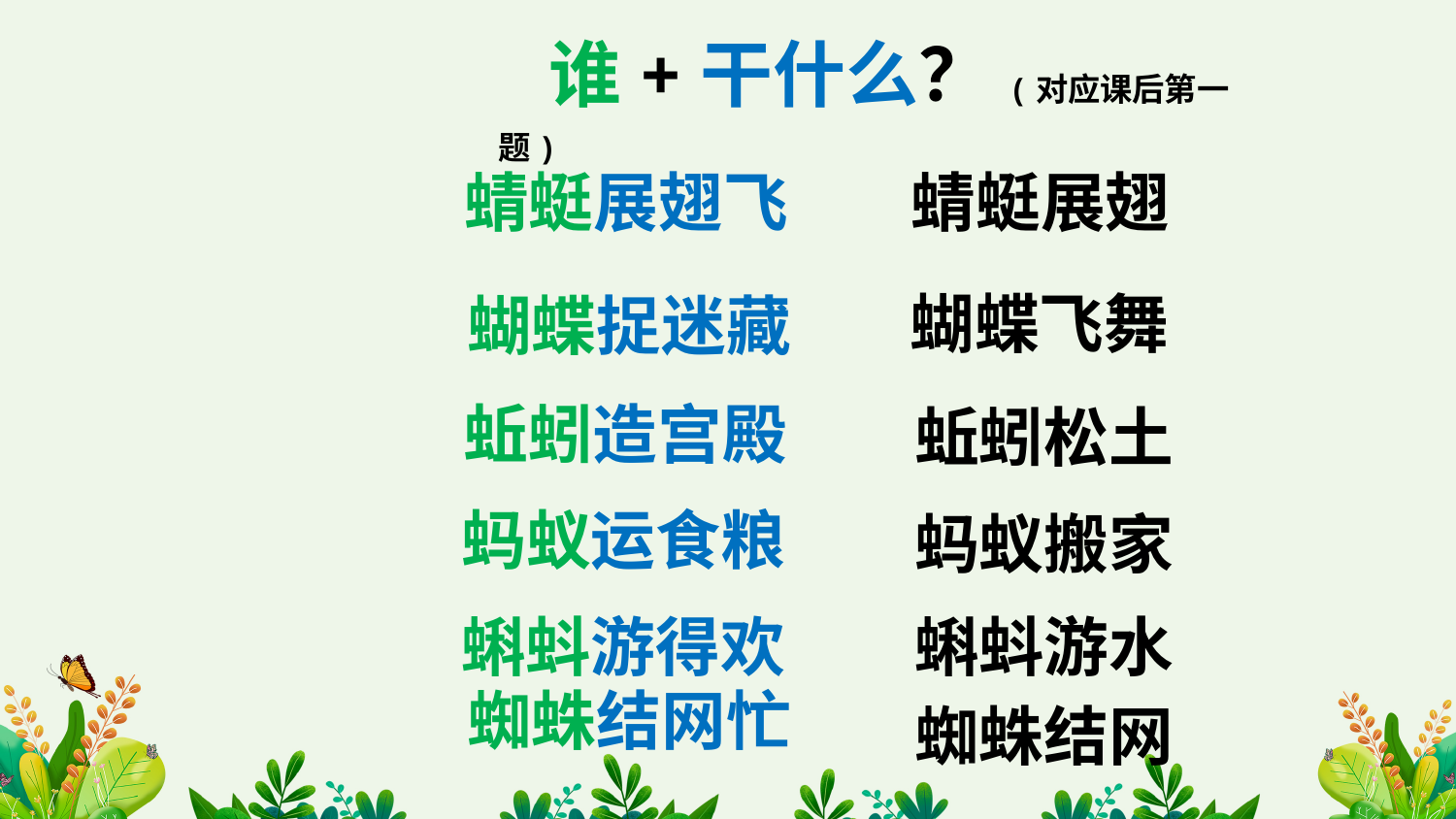

谁+干什么？(对应课后第一题)
蜻蜓展翅飞
蜻蜓展翅
蝴蝶飞舞
蝴蝶捉迷藏
蚯蚓造宫殿
蚯蚓松土
蚂蚁运食粮
蚂蚁搬家
蝌蚪游得欢
蝌蚪游水
蜘蛛结网
蜘蛛结网忙